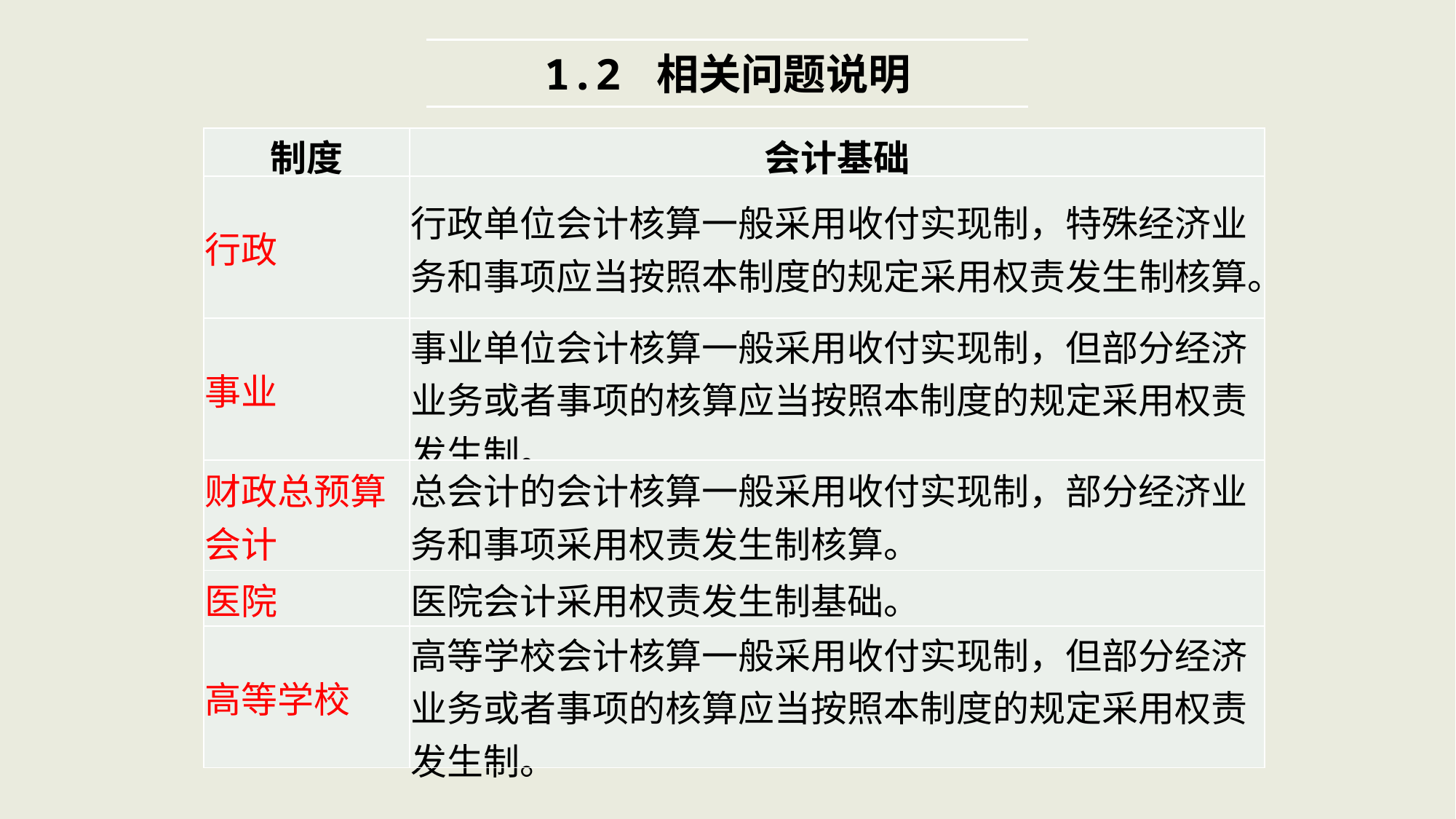

1.2 相关问题说明
| 制度 | 会计基础 |
| --- | --- |
| 行政 | 行政单位会计核算一般采用收付实现制，特殊经济业务和事项应当按照本制度的规定采用权责发生制核算。 |
| 事业 | 事业单位会计核算一般采用收付实现制，但部分经济业务或者事项的核算应当按照本制度的规定采用权责发生制。 |
| 财政总预算会计 | 总会计的会计核算一般采用收付实现制，部分经济业务和事项采用权责发生制核算。 |
| 医院 | 医院会计采用权责发生制基础。 |
| 高等学校 | 高等学校会计核算一般采用收付实现制，但部分经济业务或者事项的核算应当按照本制度的规定采用权责发生制。 |
22